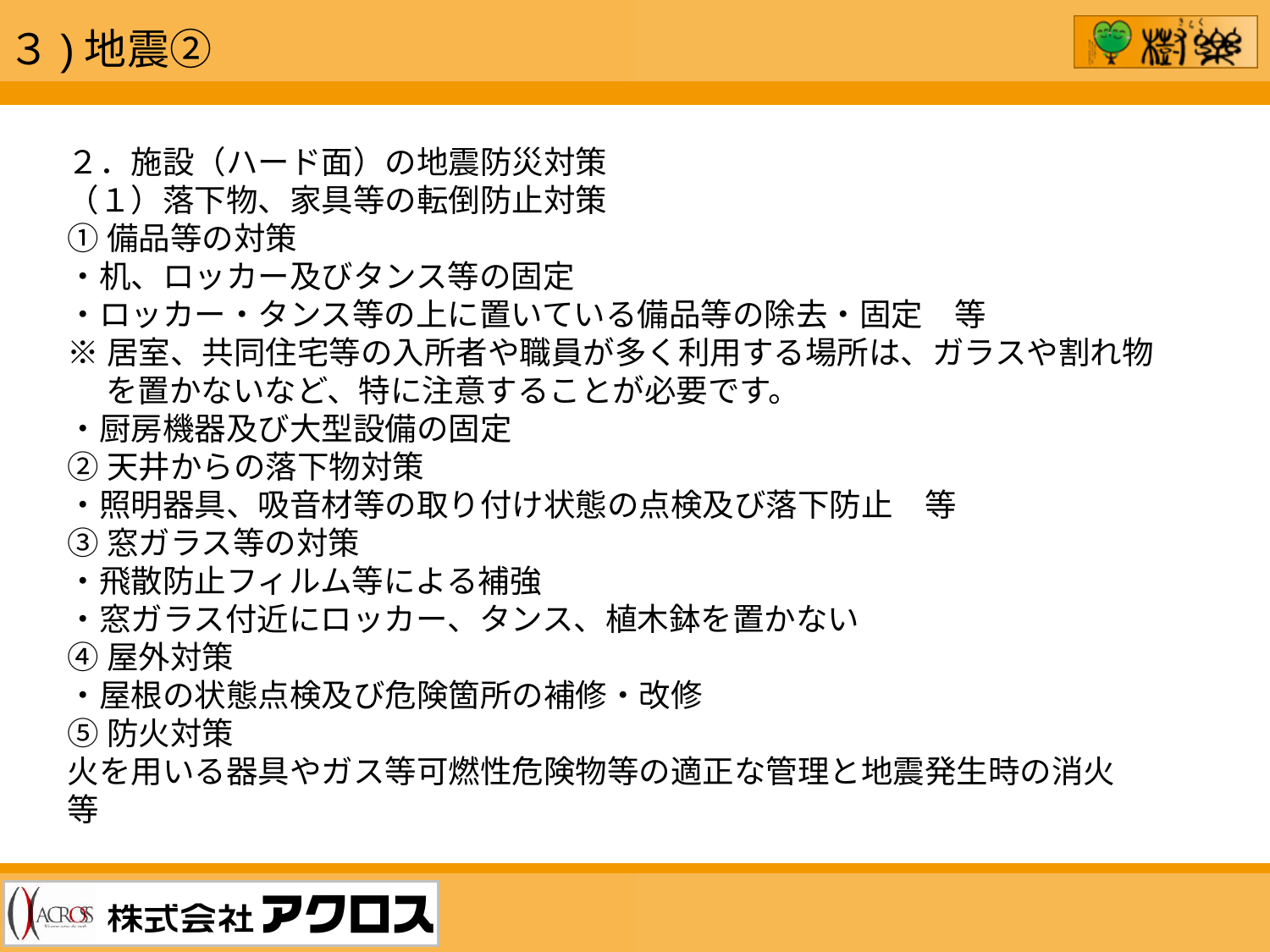

３)地震②
２．施設（ハード面）の地震防災対策
（１）落下物、家具等の転倒防止対策
①備品等の対策
・机、ロッカー及びタンス等の固定
・ロッカー・タンス等の上に置いている備品等の除去・固定　等
※居室、共同住宅等の入所者や職員が多く利用する場所は、ガラスや割れ物
　 を置かないなど、特に注意することが必要です。
・厨房機器及び大型設備の固定
②天井からの落下物対策
・照明器具、吸音材等の取り付け状態の点検及び落下防止　等
③窓ガラス等の対策
・飛散防止フィルム等による補強
・窓ガラス付近にロッカー、タンス、植木鉢を置かない
④屋外対策
・屋根の状態点検及び危険箇所の補修・改修
⑤防火対策
火を用いる器具やガス等可燃性危険物等の適正な管理と地震発生時の消火　等